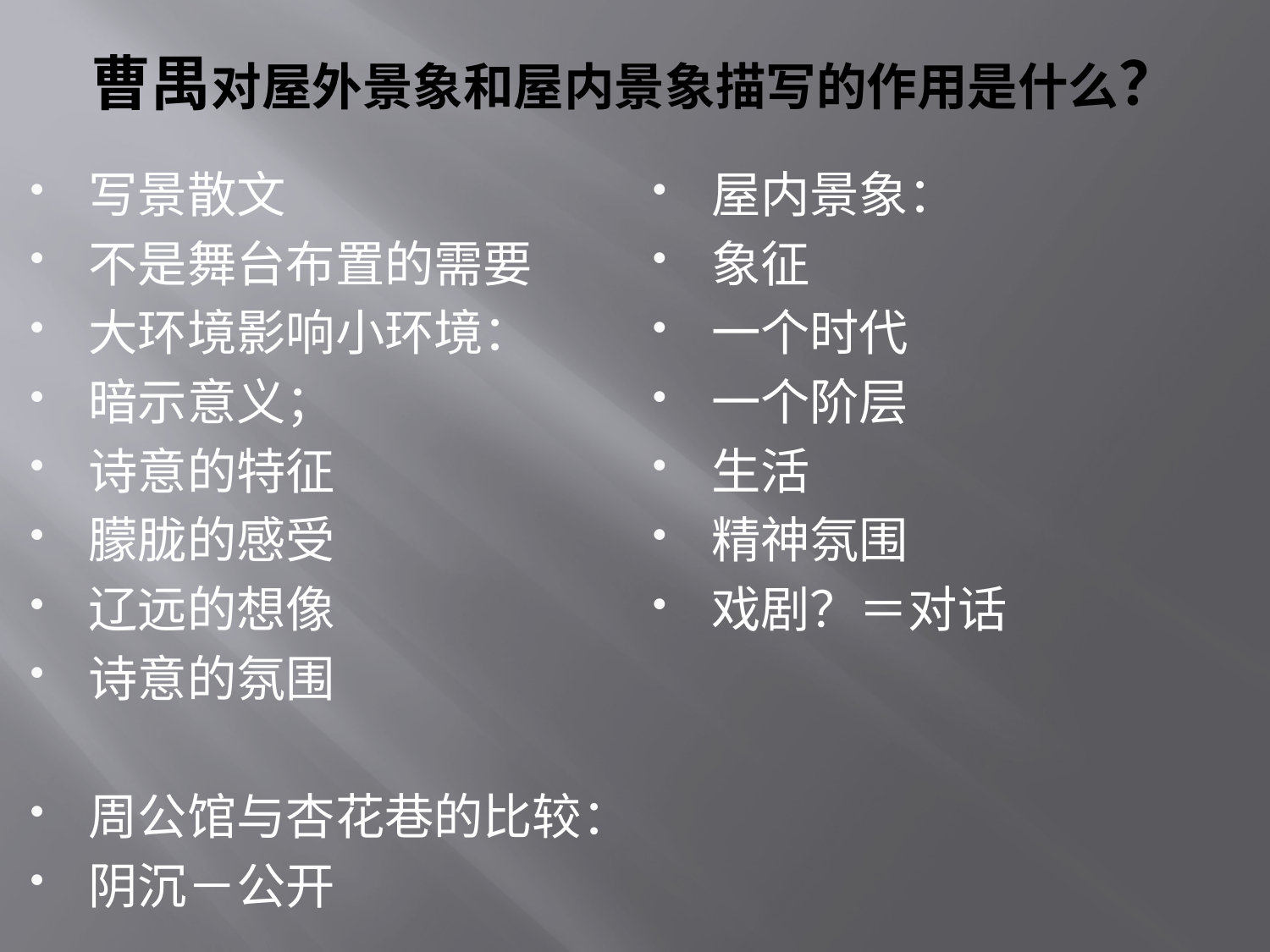

# 曹禺对屋外景象和屋内景象描写的作用是什么？
写景散文
不是舞台布置的需要
大环境影响小环境：
暗示意义；
诗意的特征
朦胧的感受
辽远的想像
诗意的氛围

周公馆与杏花巷的比较：
阴沉－公开
屋内景象：
象征
一个时代
一个阶层
生活
精神氛围
戏剧？＝对话